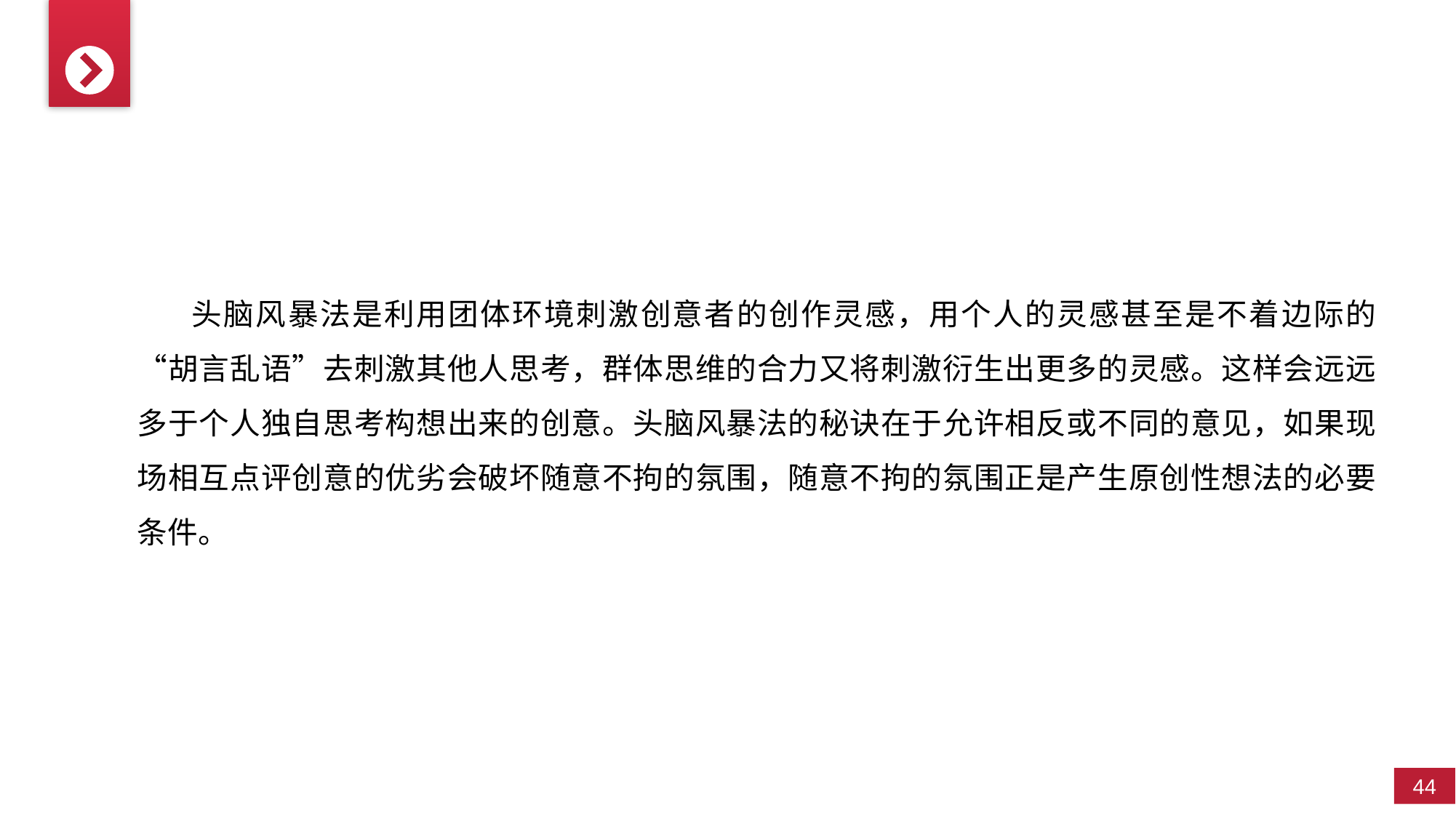

头脑风暴法是利用团体环境刺激创意者的创作灵感，用个人的灵感甚至是不着边际的“胡言乱语”去刺激其他人思考，群体思维的合力又将刺激衍生出更多的灵感。这样会远远多于个人独自思考构想出来的创意。头脑风暴法的秘诀在于允许相反或不同的意见，如果现场相互点评创意的优劣会破坏随意不拘的氛围，随意不拘的氛围正是产生原创性想法的必要条件。